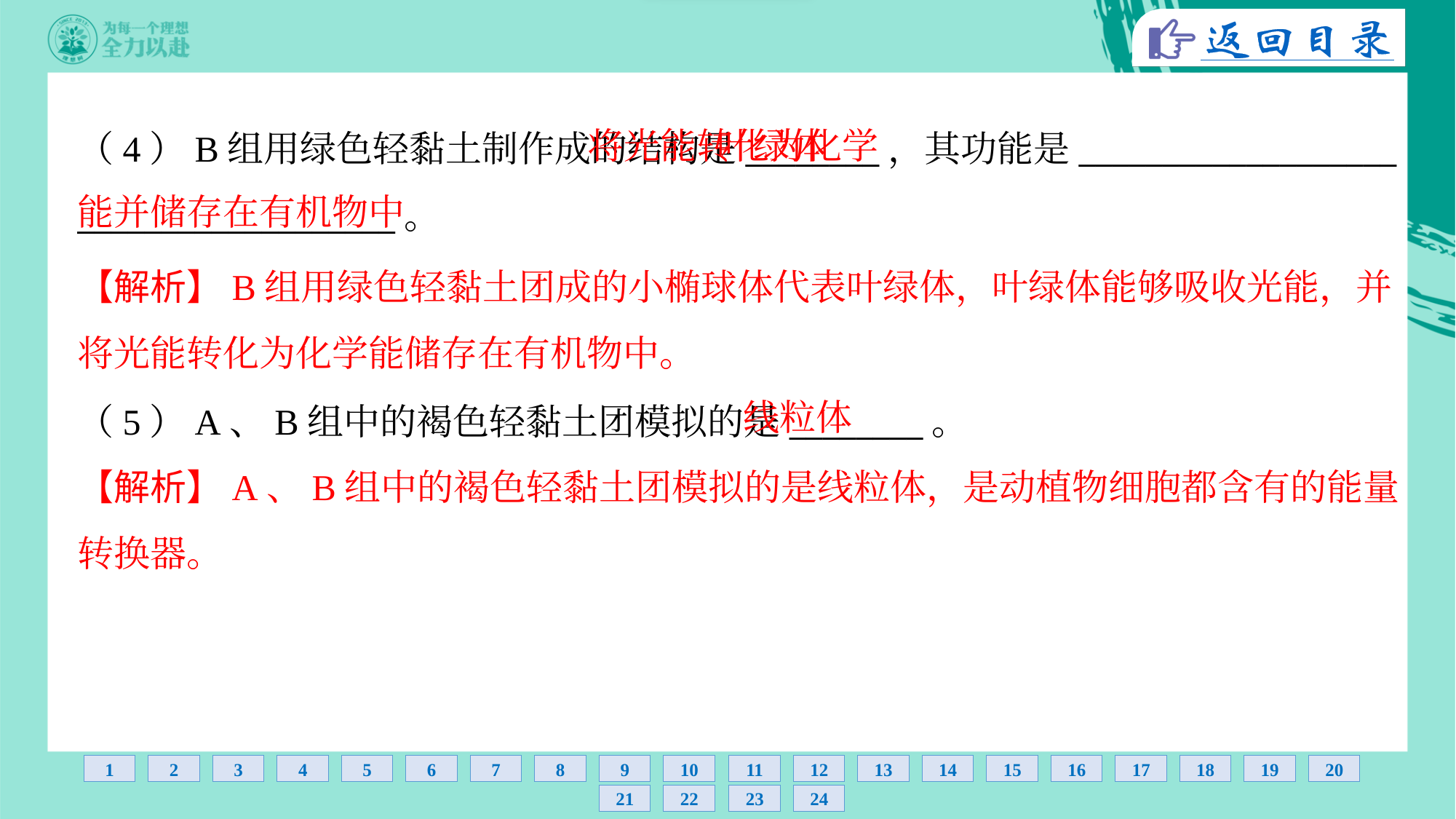

将光能转化为化学
能并储存在有机物中
叶绿体
（4）B组用绿色轻黏土制作成的结构是________，其功能是___________________
___________________。
【解析】B组用绿色轻黏土团成的小椭球体代表叶绿体，叶绿体能够吸收光能，并
将光能转化为化学能储存在有机物中。
线粒体
（5）A、B组中的褐色轻黏土团模拟的是________。
【解析】A、B组中的褐色轻黏土团模拟的是线粒体，是动植物细胞都含有的能量
转换器。